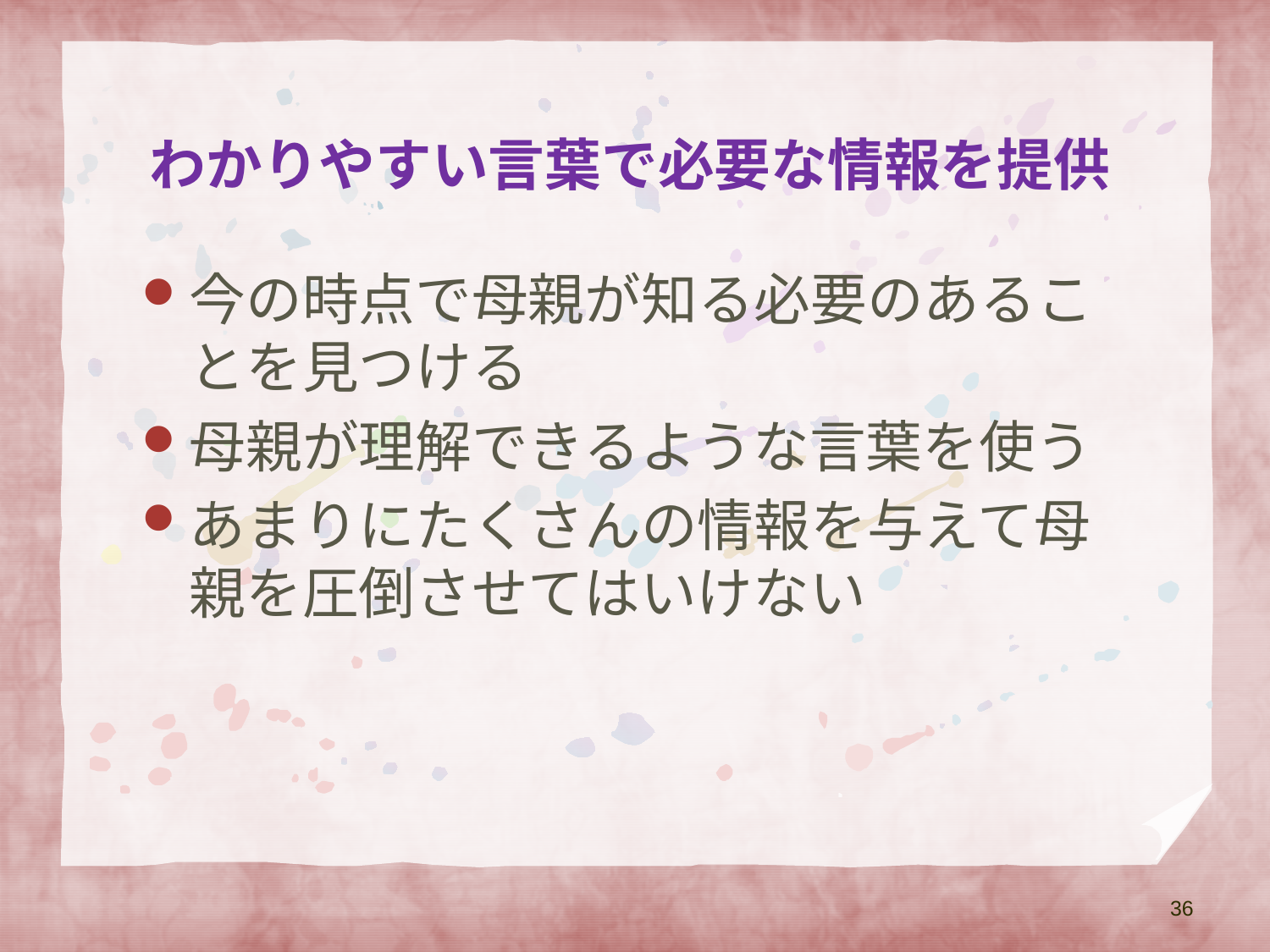

# わかりやすい言葉で必要な情報を提供
今の時点で母親が知る必要のあることを見つける
母親が理解できるような言葉を使う
あまりにたくさんの情報を与えて母親を圧倒させてはいけない

36